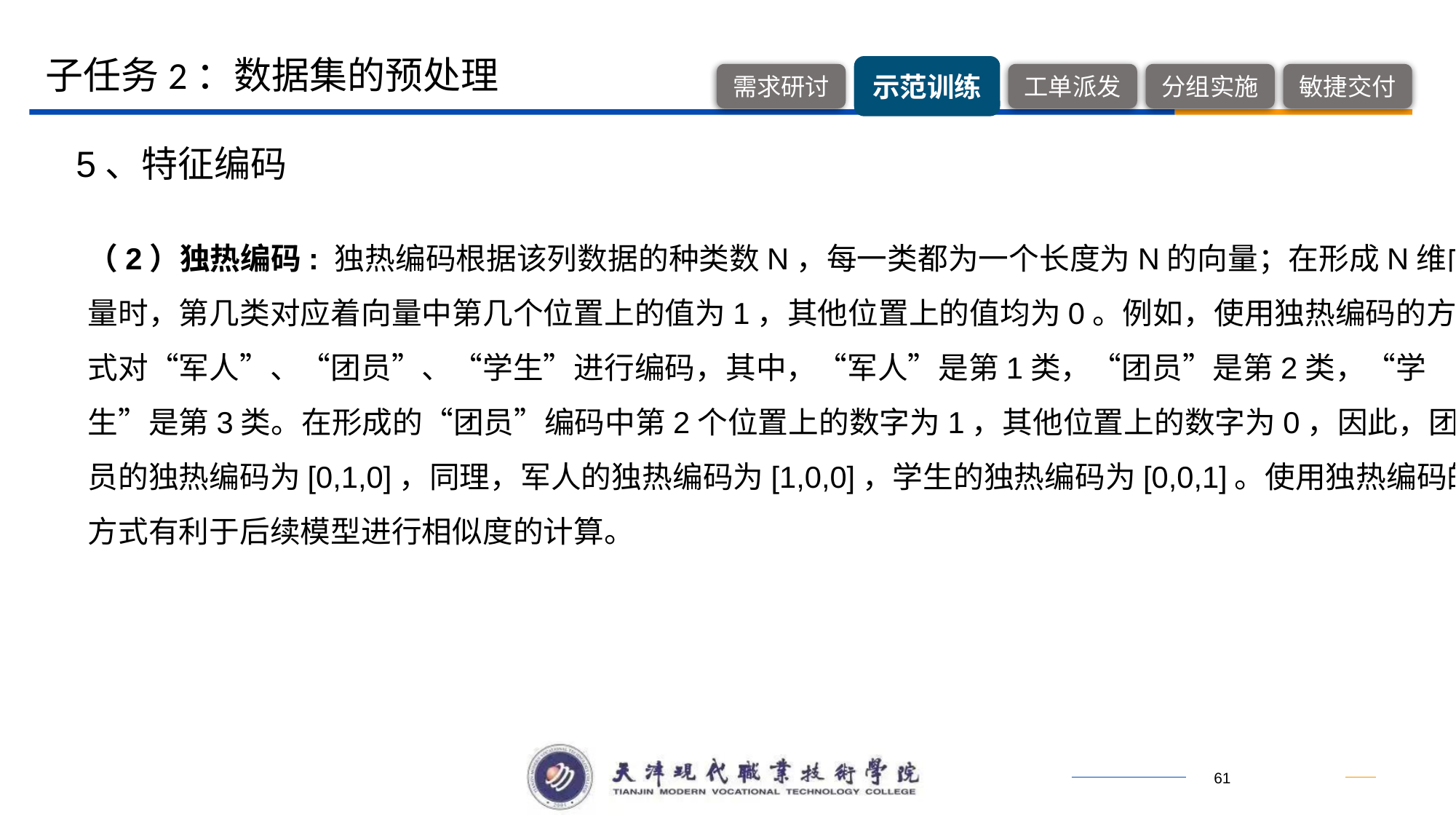

子任务2：数据集的预处理

5、特征编码
（2）独热编码: 独热编码根据该列数据的种类数N，每一类都为一个长度为N的向量；在形成N维向量时，第几类对应着向量中第几个位置上的值为1，其他位置上的值均为0。例如，使用独热编码的方式对“军人”、“团员”、“学生”进行编码，其中，“军人”是第1类，“团员”是第2类，“学生”是第3类。在形成的“团员”编码中第2个位置上的数字为1，其他位置上的数字为0，因此，团员的独热编码为[0,1,0]，同理，军人的独热编码为[1,0,0]，学生的独热编码为[0,0,1]。使用独热编码的方式有利于后续模型进行相似度的计算。